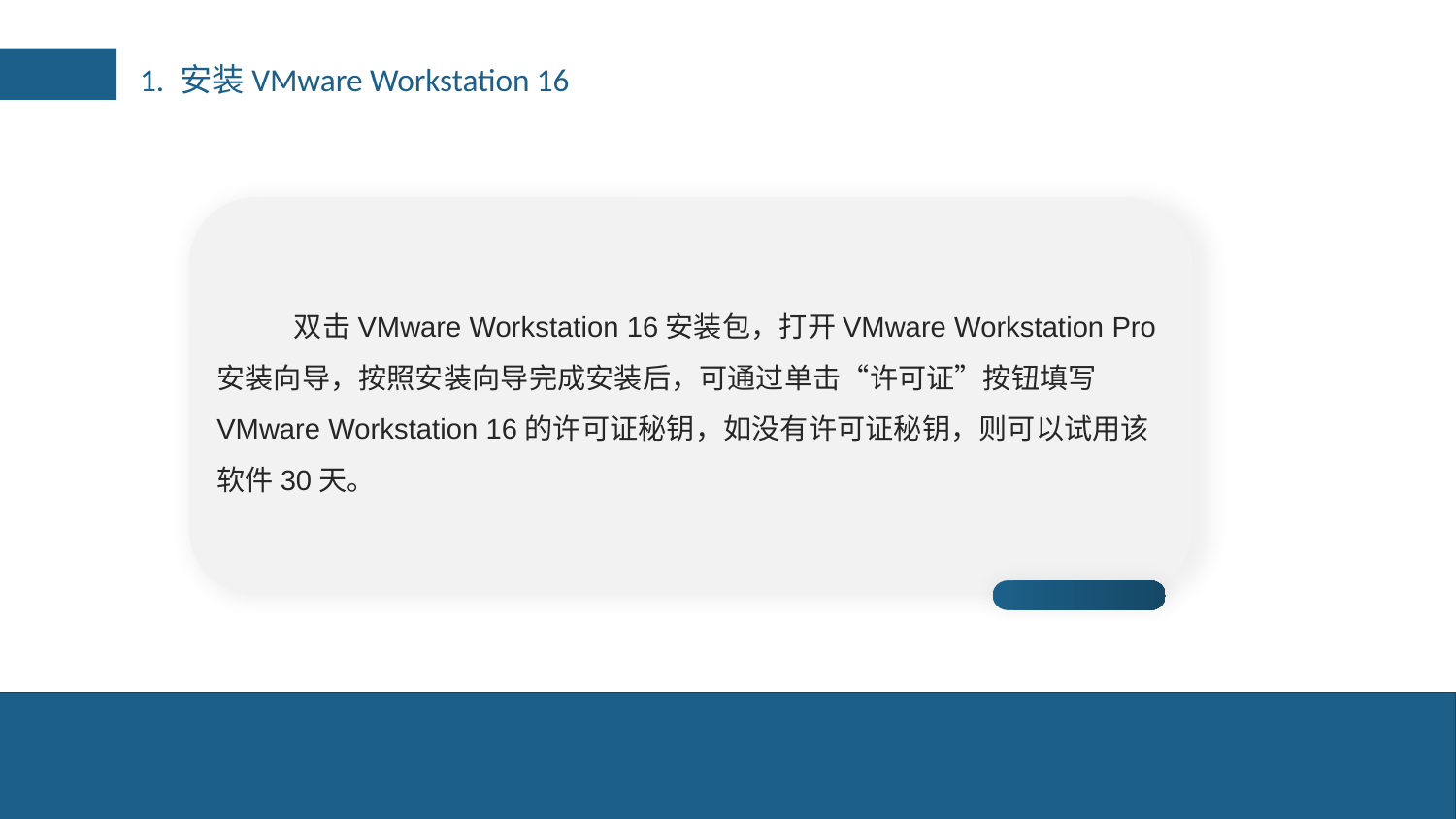

1. 安装VMware Workstation 16

双击VMware Workstation 16安装包，打开VMware Workstation Pro安装向导，按照安装向导完成安装后，可通过单击“许可证”按钮填写VMware Workstation 16的许可证秘钥，如没有许可证秘钥，则可以试用该软件30天。